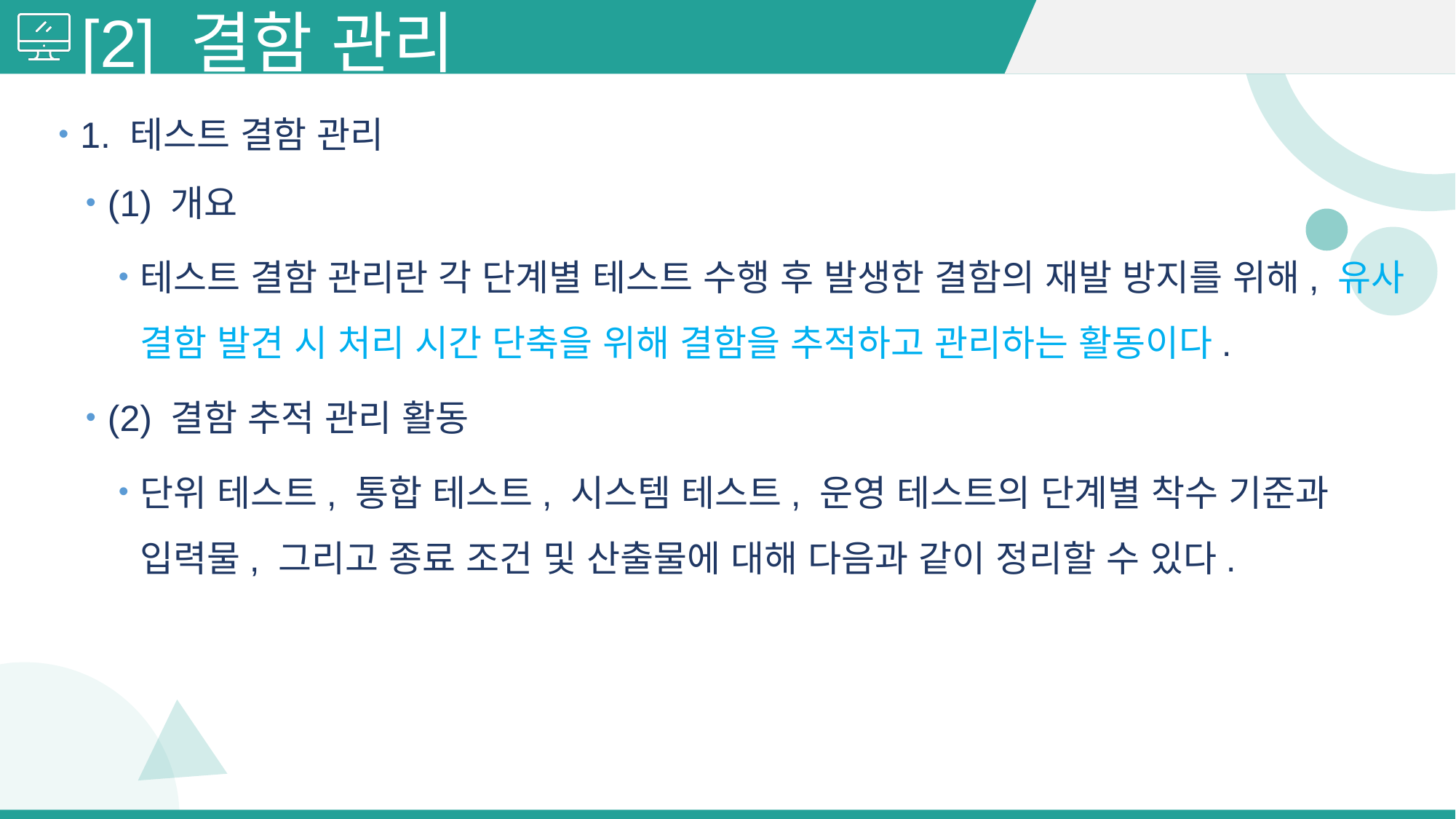

# [2] 결함 관리
1. 테스트 결함 관리
(1) 개요
테스트 결함 관리란 각 단계별 테스트 수행 후 발생한 결함의 재발 방지를 위해, 유사 결함 발견 시 처리 시간 단축을 위해 결함을 추적하고 관리하는 활동이다.
(2) 결함 추적 관리 활동
단위 테스트, 통합 테스트, 시스템 테스트, 운영 테스트의 단계별 착수 기준과 입력물, 그리고 종료 조건 및 산출물에 대해 다음과 같이 정리할 수 있다.